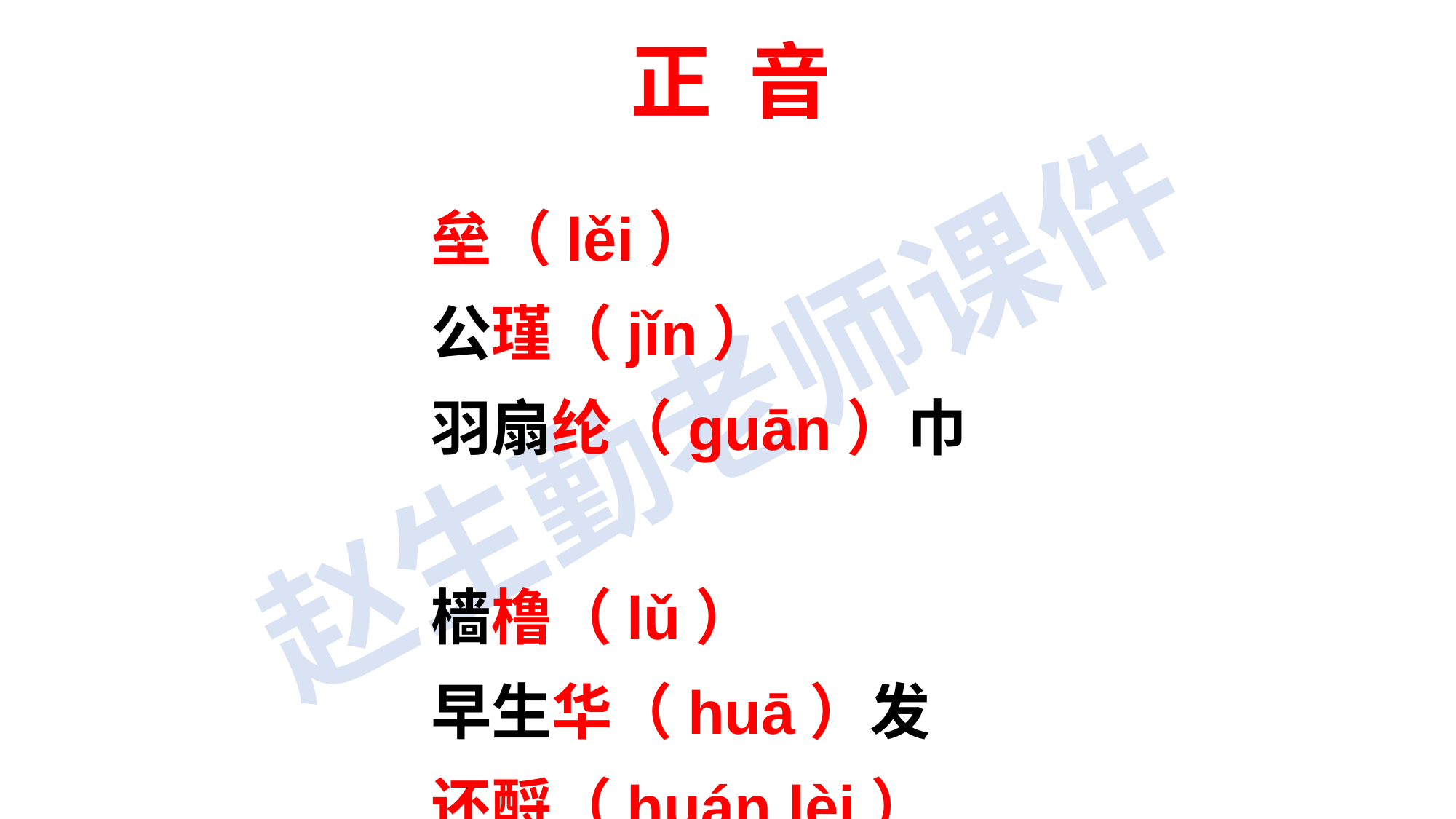

正  音
垒（lěi）
公瑾（jǐn）
羽扇纶（guān）巾
樯橹（lǔ）
早生华（huā）发
还酹（huán lèi）